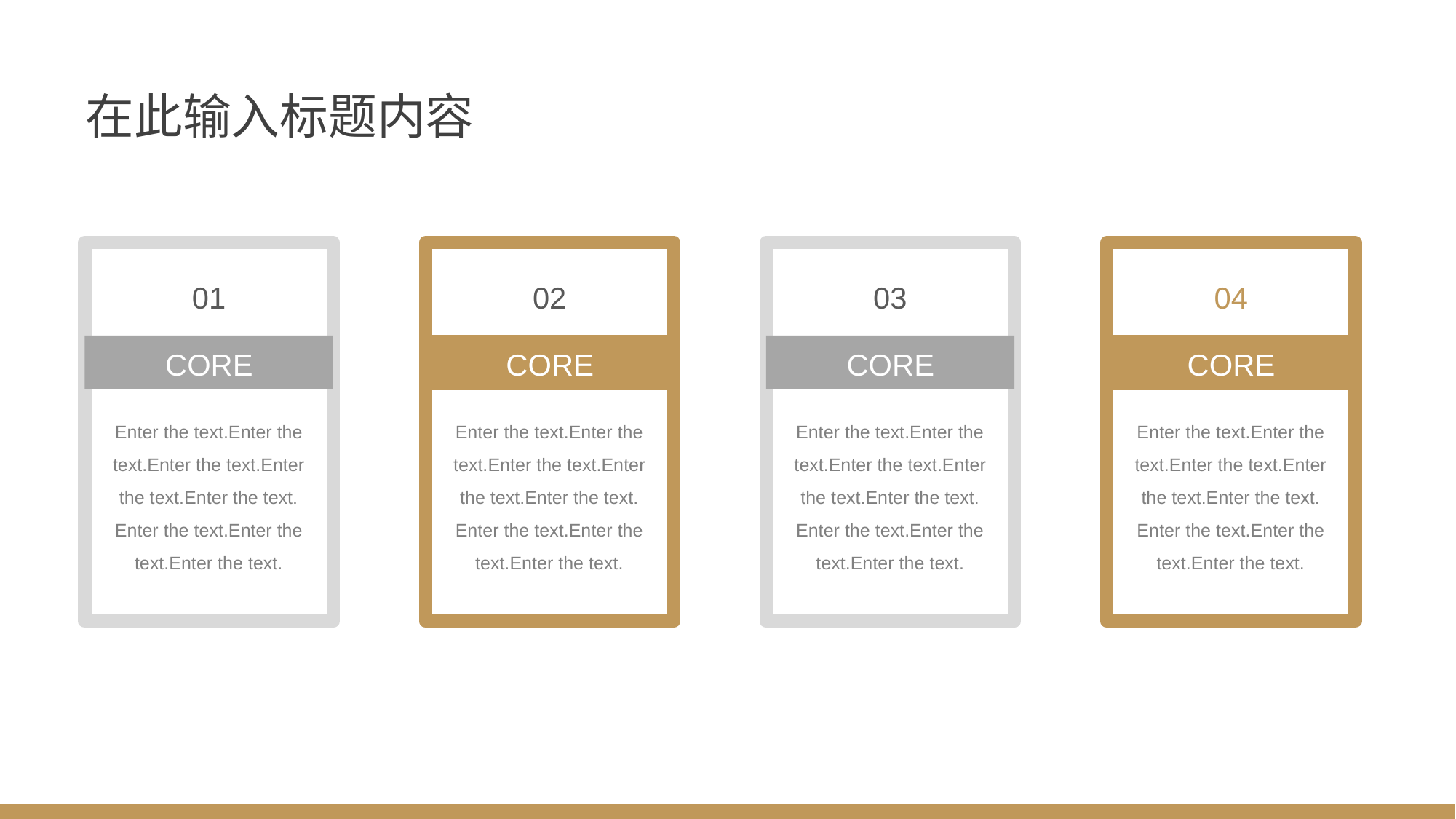

在此输入标题内容
01

CORE TEXT
Enter the text.Enter the text.Enter the text.Enter the text.Enter the text.
Enter the text.Enter the text.Enter the text.
02

CORE TEXT
Enter the text.Enter the text.Enter the text.Enter the text.Enter the text.
Enter the text.Enter the text.Enter the text.
03

CORE TEXT
Enter the text.Enter the text.Enter the text.Enter the text.Enter the text.
Enter the text.Enter the text.Enter the text.
04

CORE TEXT
Enter the text.Enter the text.Enter the text.Enter the text.Enter the text.
Enter the text.Enter the text.Enter the text.